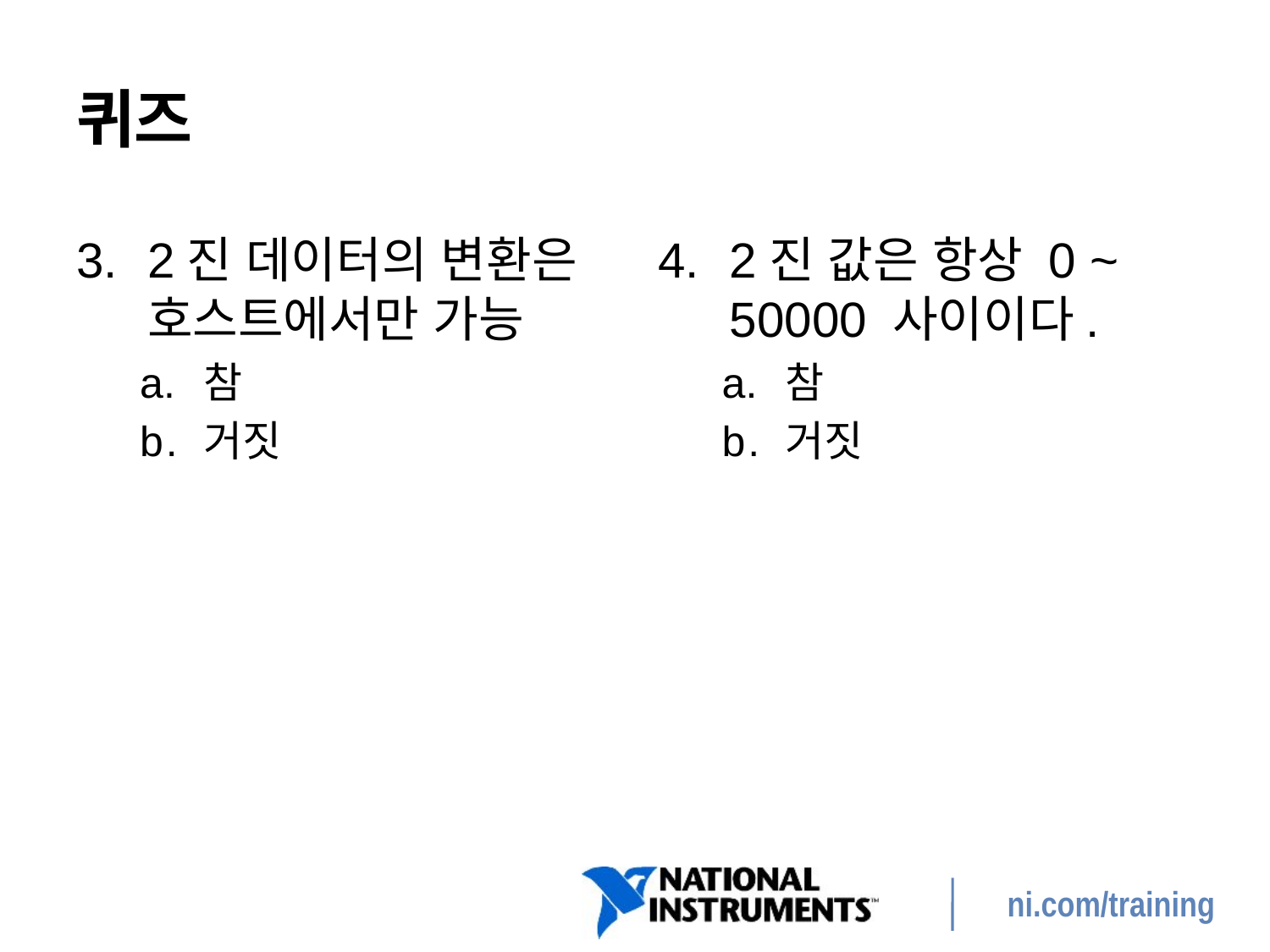

# 퀴즈
2진 데이터의 변환은 호스트에서만 가능
참
거짓
2진 값은 항상 0 ~ 50000 사이이다.
참
거짓